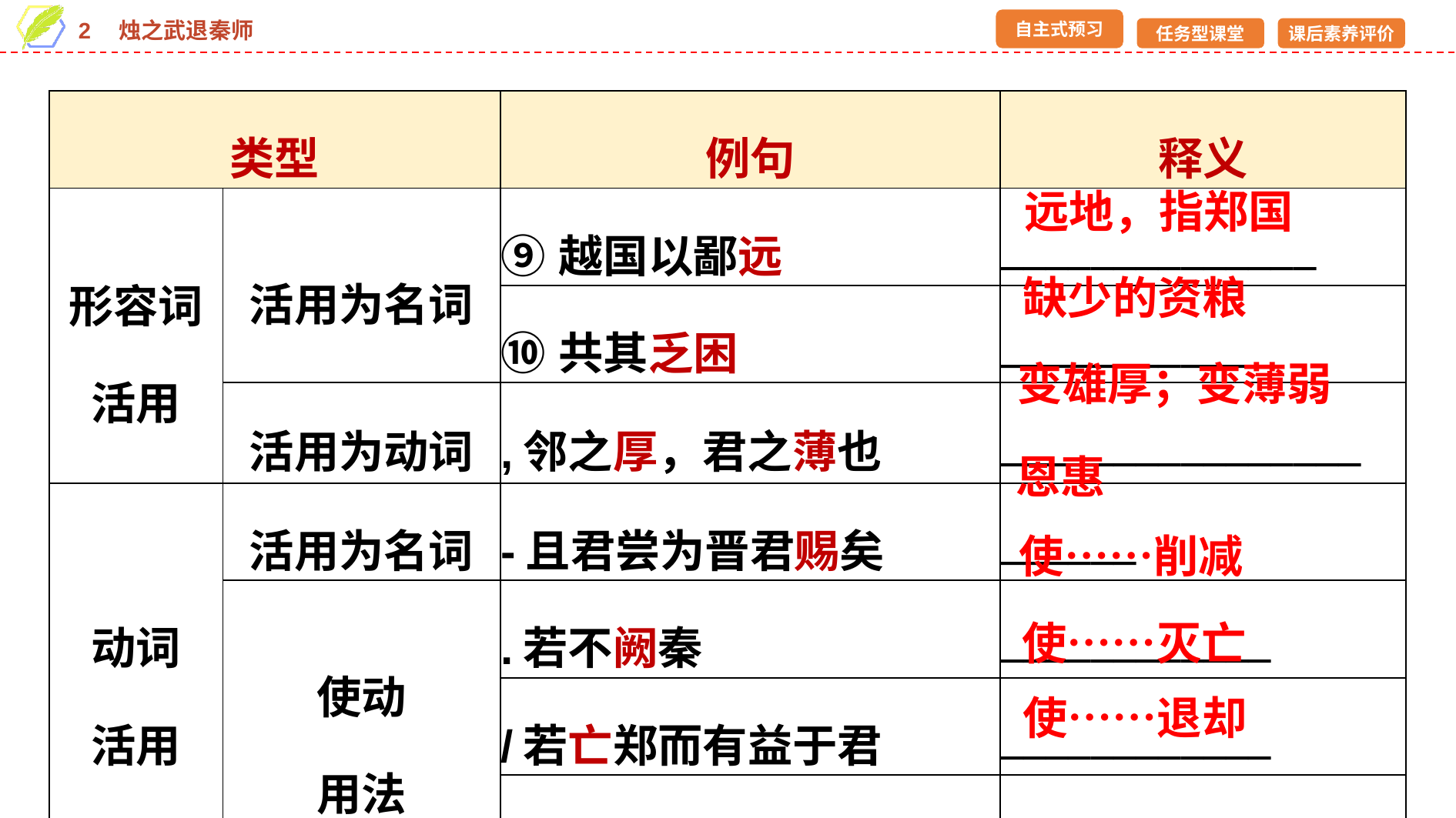

| 类型 |  | 例句 | 释义 |
| --- | --- | --- | --- |
| 形容词 活用 | 活用为名词 | ⑨越国以鄙远 | \_\_\_\_\_\_\_\_\_\_\_\_\_\_ |
|  |  | ⑩共其乏困 | \_\_\_\_\_\_\_\_\_\_\_\_ |
|  | 活用为动词 | ,邻之厚，君之薄也 | \_\_\_\_\_\_\_\_\_\_\_\_\_\_\_\_ |
| 动词 活用 | 活用为名词 | -且君尝为晋君赐矣 | \_\_\_\_\_\_ |
|  | 使动 用法 | .若不阙秦 | \_\_\_\_\_\_\_\_\_\_\_\_ |
|  |  | /若亡郑而有益于君 | \_\_\_\_\_\_\_\_\_\_\_\_ |
|  |  | 0烛之武退秦师 | \_\_\_\_\_\_\_\_\_\_\_\_ |
远地，指郑国
缺少的资粮
变雄厚；变薄弱
恩惠
使……削减
使……灭亡
使……退却